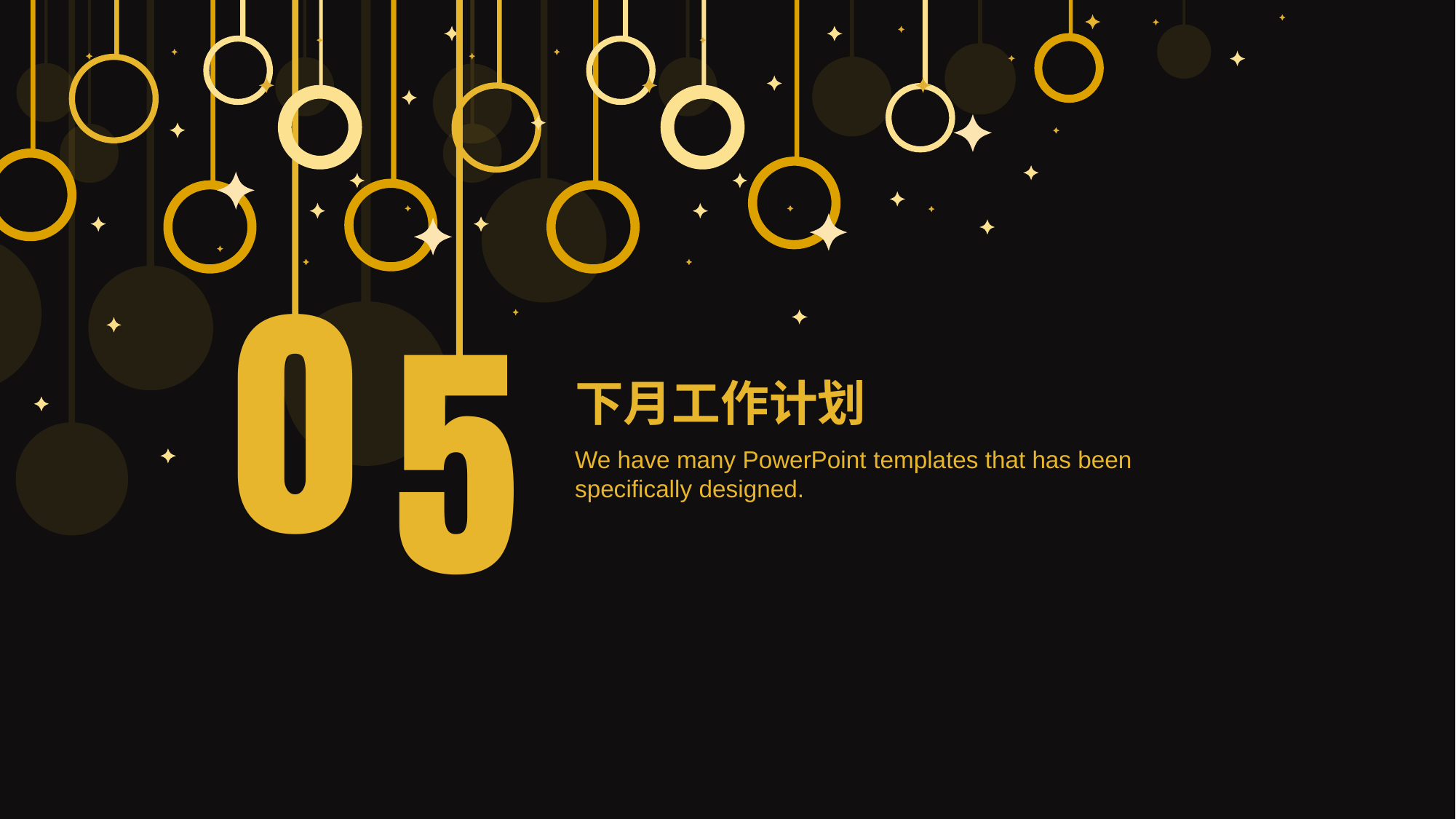

0
5
下月工作计划
We have many PowerPoint templates that has been specifically designed.